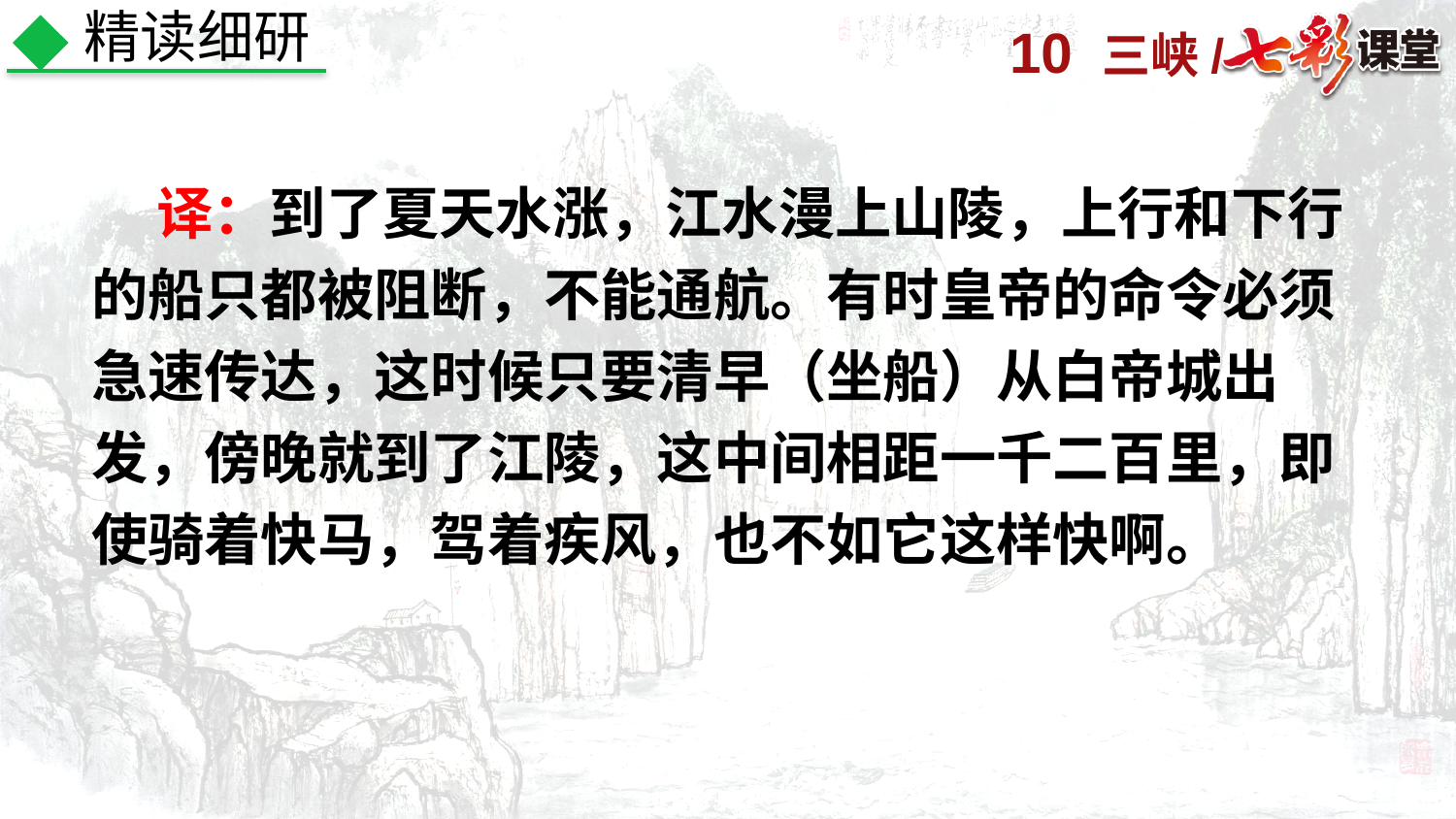

精读细研

    译：到了夏天水涨，江水漫上山陵，上行和下行的船只都被阻断，不能通航。有时皇帝的命令必须急速传达，这时候只要清早（坐船）从白帝城出发，傍晚就到了江陵，这中间相距一千二百里，即使骑着快马，驾着疾风，也不如它这样快啊。